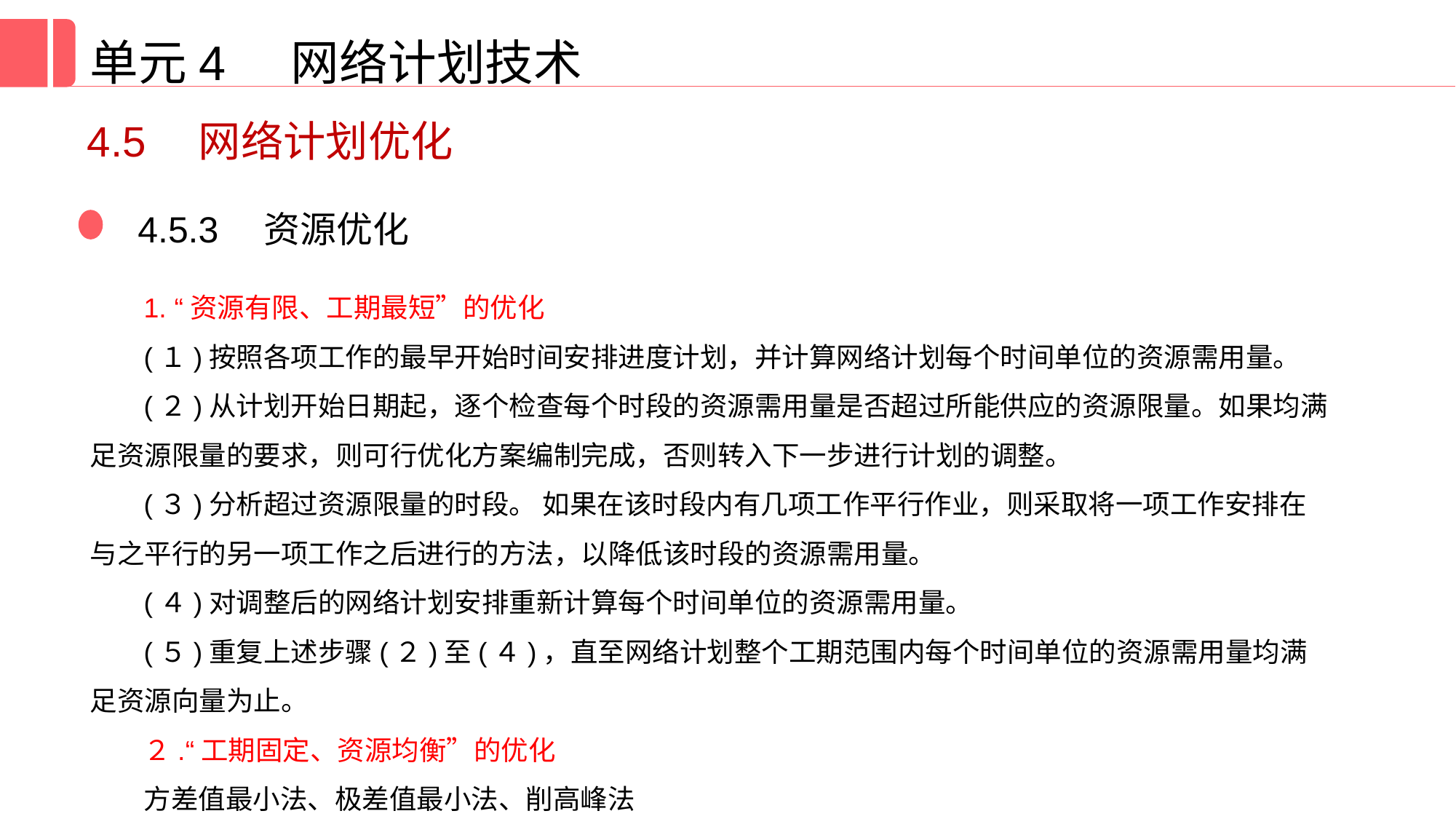

单元4    网络计划技术

4.5　网络计划优化
4.5.3　资源优化

1. “资源有限、工期最短”的优化
(１)按照各项工作的最早开始时间安排进度计划，并计算网络计划每个时间单位的资源需用量。
(２)从计划开始日期起，逐个检查每个时段的资源需用量是否超过所能供应的资源限量。如果均满足资源限量的要求，则可行优化方案编制完成，否则转入下一步进行计划的调整。
(３)分析超过资源限量的时段。 如果在该时段内有几项工作平行作业，则采取将一项工作安排在与之平行的另一项工作之后进行的方法，以降低该时段的资源需用量。
(４)对调整后的网络计划安排重新计算每个时间单位的资源需用量。
(５)重复上述步骤(２)至(４)，直至网络计划整个工期范围内每个时间单位的资源需用量均满足资源向量为止。
２.“工期固定、资源均衡”的优化
方差值最小法、极差值最小法、削高峰法